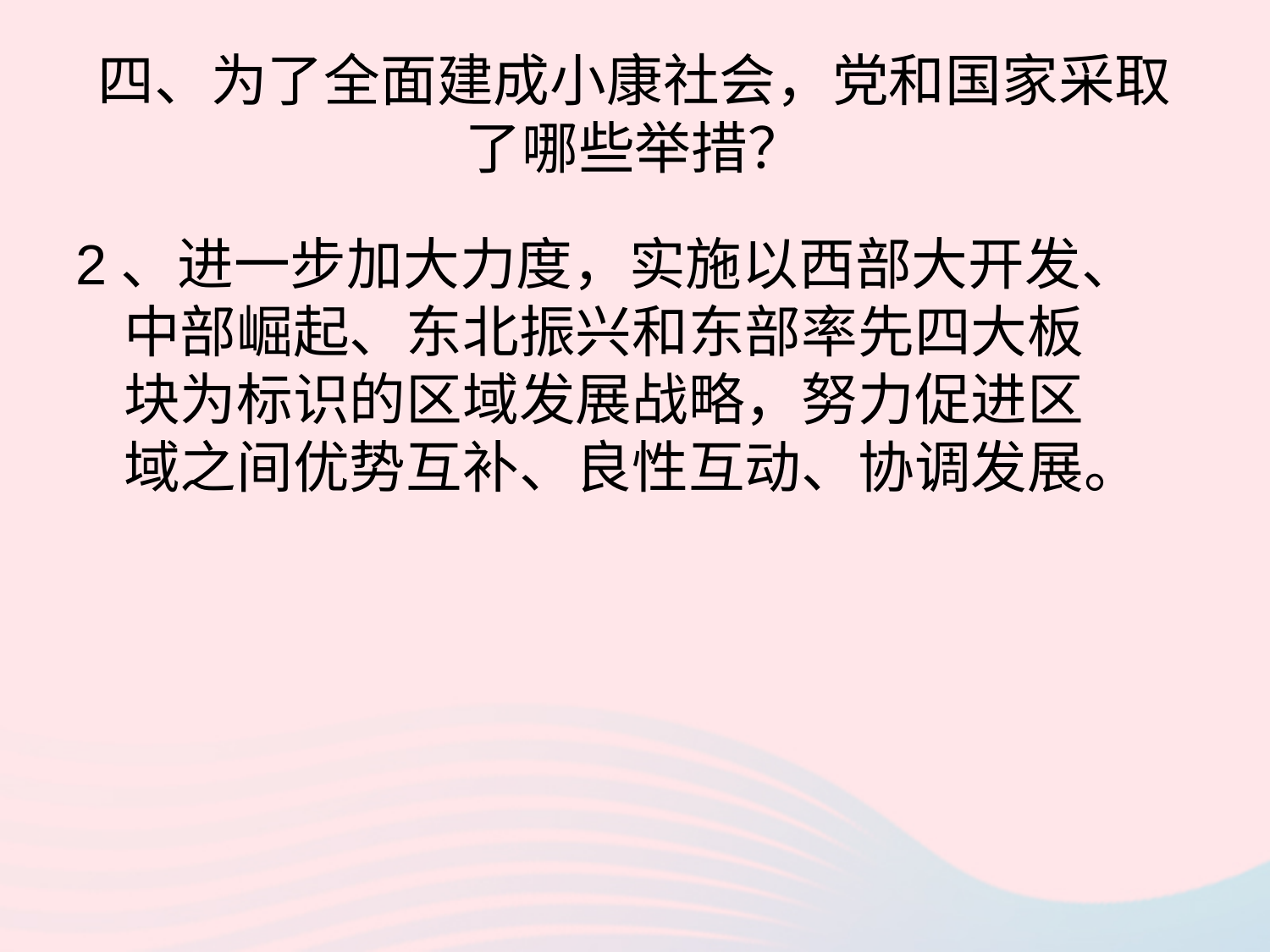

# 四、为了全面建成小康社会，党和国家采取了哪些举措？
2、进一步加大力度，实施以西部大开发、中部崛起、东北振兴和东部率先四大板块为标识的区域发展战略，努力促进区域之间优势互补、良性互动、协调发展。